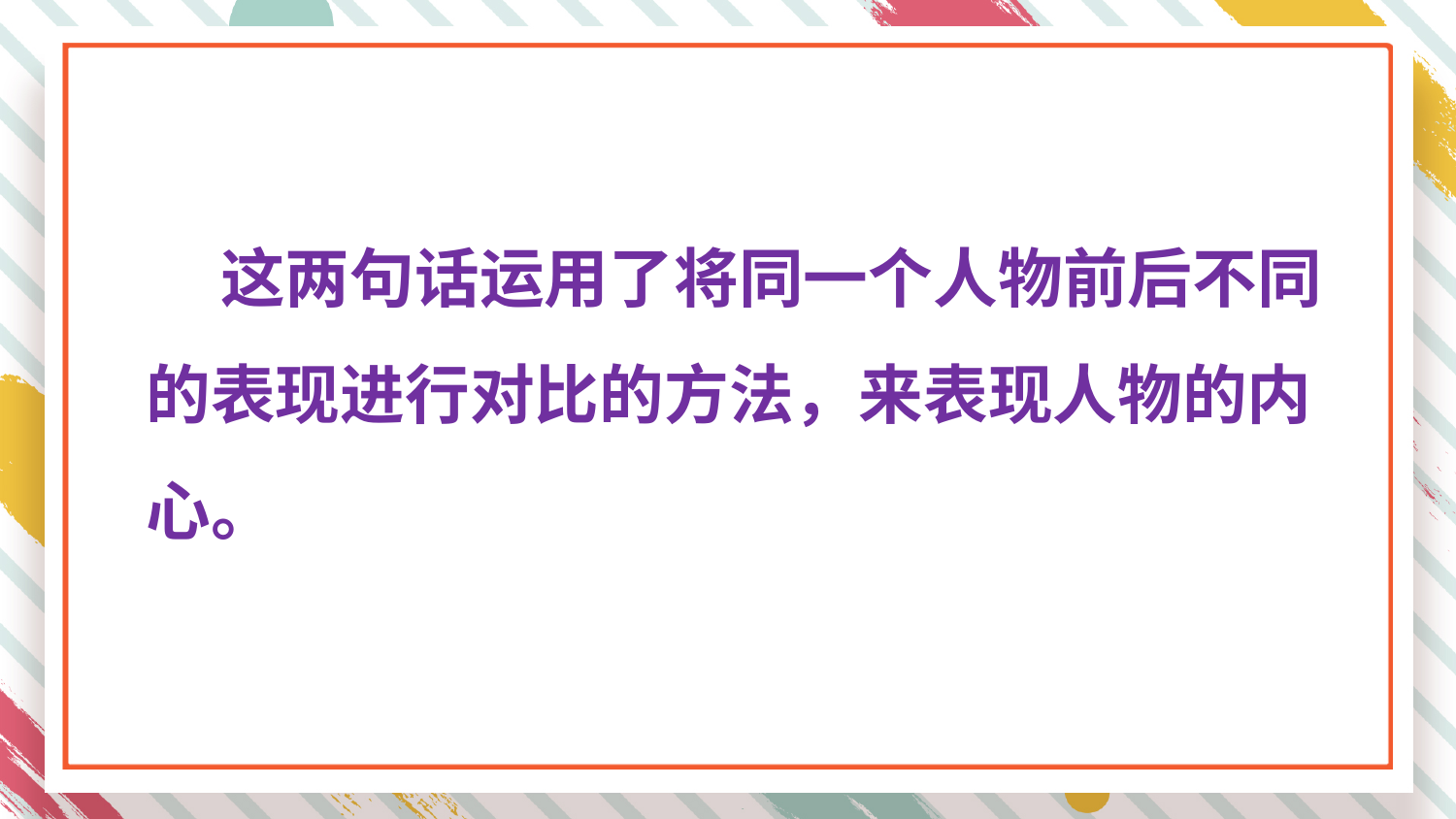

这两句话运用了将同一个人物前后不同的表现进行对比的方法，来表现人物的内心。